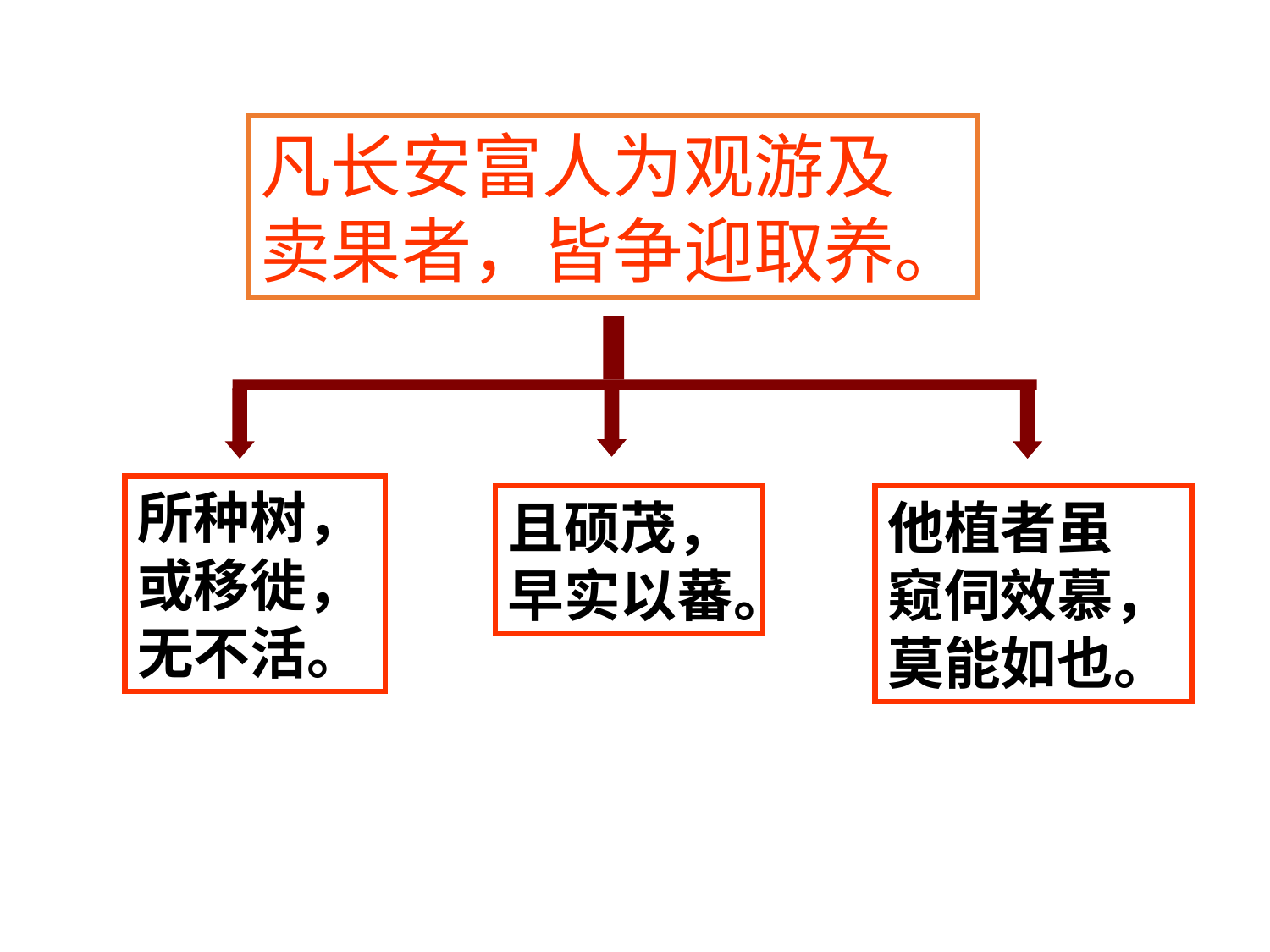

凡长安富人为观游及
卖果者，皆争迎取养。

所种树，或移徙，无不活。
且硕茂，早实以蕃。
他植者虽
窥伺效慕，莫能如也。